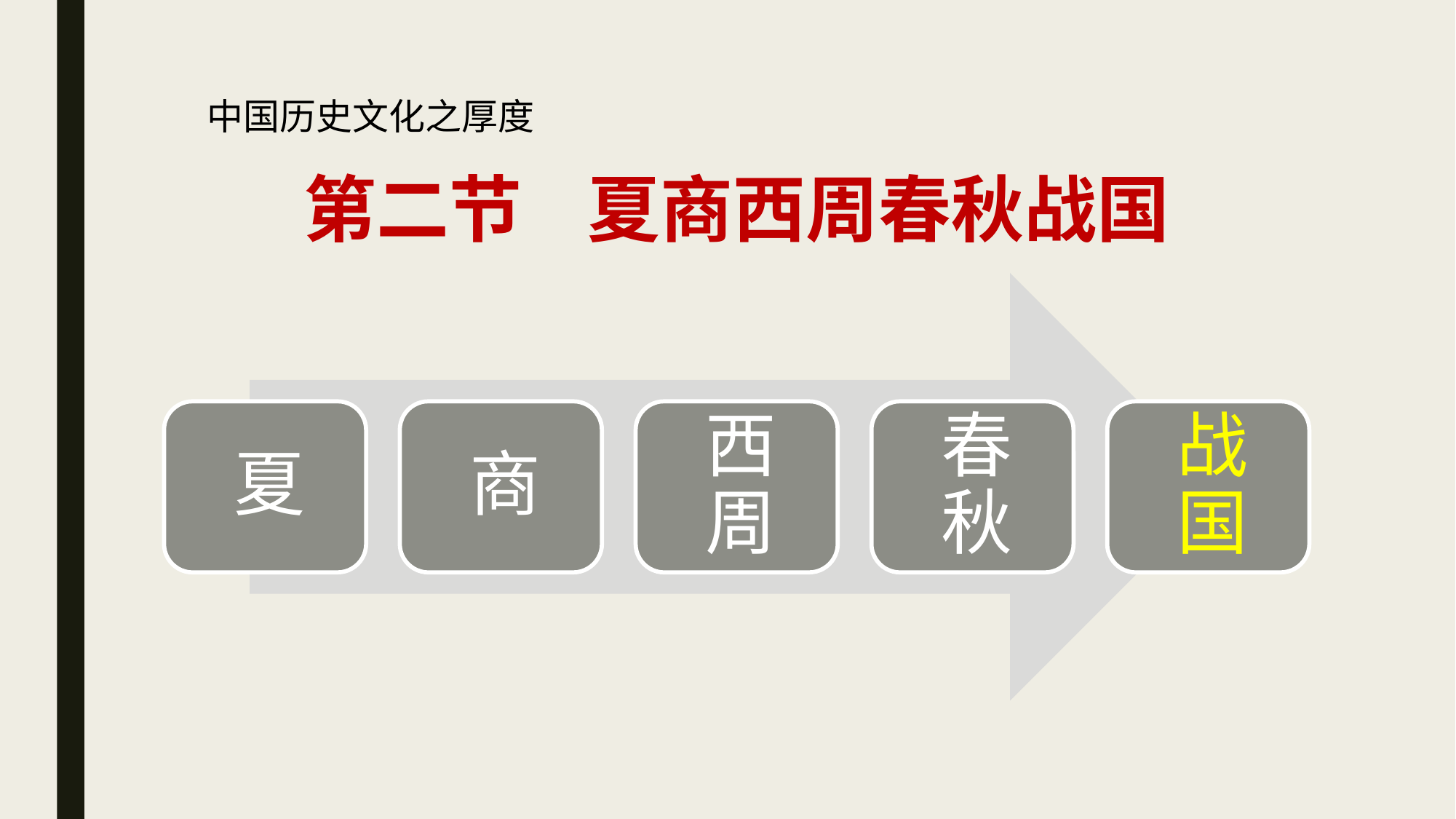

中国历史文化之厚度
# 第二节    夏商西周春秋战国
夏
商
西周
春秋
战国